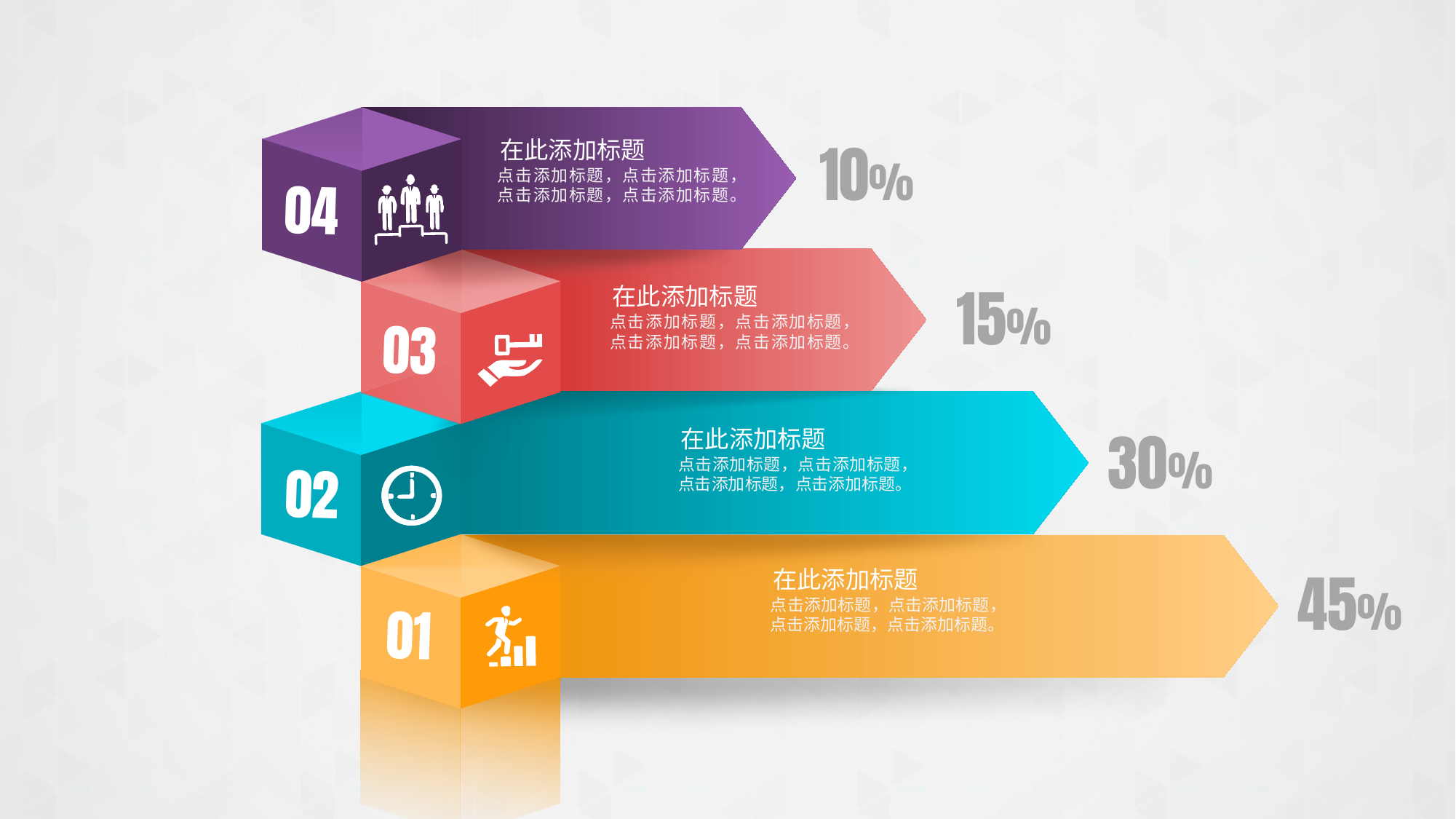

在此添加标题
点击添加标题，点击添加标题，点击添加标题，点击添加标题。

04

10%

03

在此添加标题
点击添加标题，点击添加标题，点击添加标题，点击添加标题。

15%

在此添加标题
点击添加标题，点击添加标题，点击添加标题，点击添加标题。

02

30%

01

在此添加标题
点击添加标题，点击添加标题，点击添加标题，点击添加标题。

45%